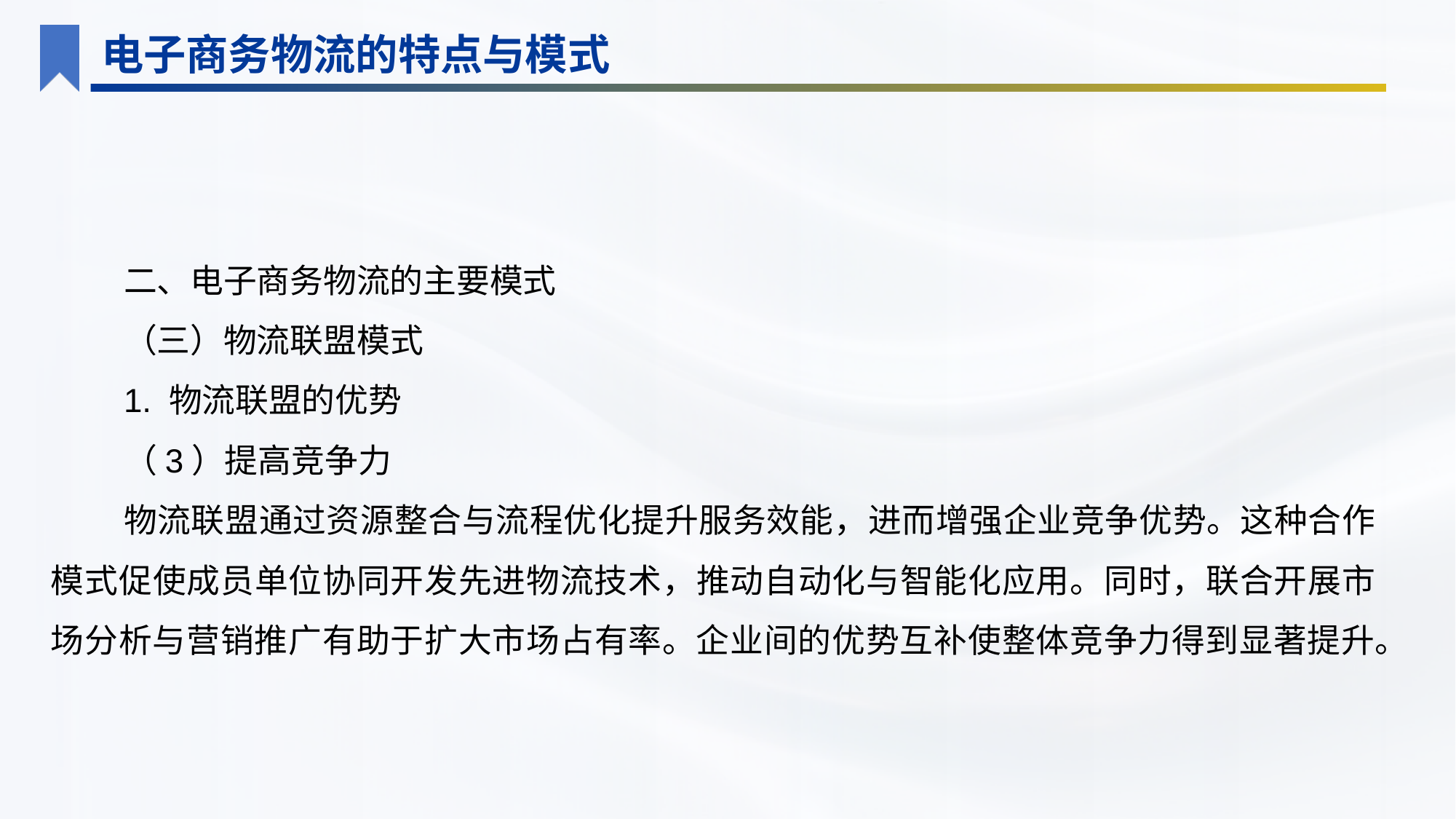

电子商务物流的特点与模式
二、电子商务物流的主要模式
（三）物流联盟模式
1. 物流联盟的优势
（3）提高竞争力
物流联盟通过资源整合与流程优化提升服务效能，进而增强企业竞争优势。这种合作模式促使成员单位协同开发先进物流技术，推动自动化与智能化应用。同时，联合开展市场分析与营销推广有助于扩大市场占有率。企业间的优势互补使整体竞争力得到显著提升。